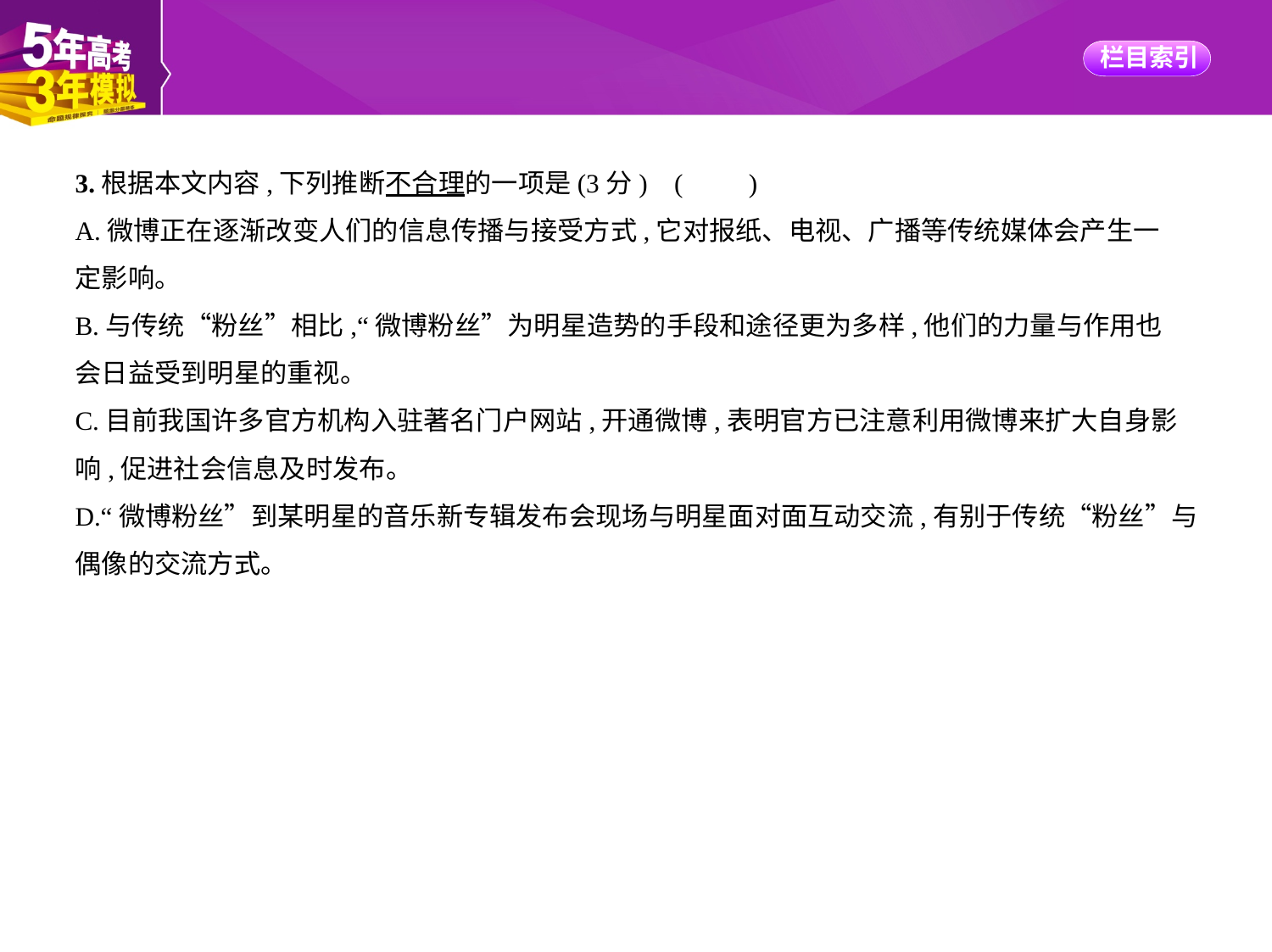

3.根据本文内容,下列推断不合理的一项是(3分) (　　)
A.微博正在逐渐改变人们的信息传播与接受方式,它对报纸、电视、广播等传统媒体会产生一
定影响。
B.与传统“粉丝”相比,“微博粉丝”为明星造势的手段和途径更为多样,他们的力量与作用也
会日益受到明星的重视。
C.目前我国许多官方机构入驻著名门户网站,开通微博,表明官方已注意利用微博来扩大自身影
响,促进社会信息及时发布。
D.“微博粉丝”到某明星的音乐新专辑发布会现场与明星面对面互动交流,有别于传统“粉丝”与偶像的交流方式。